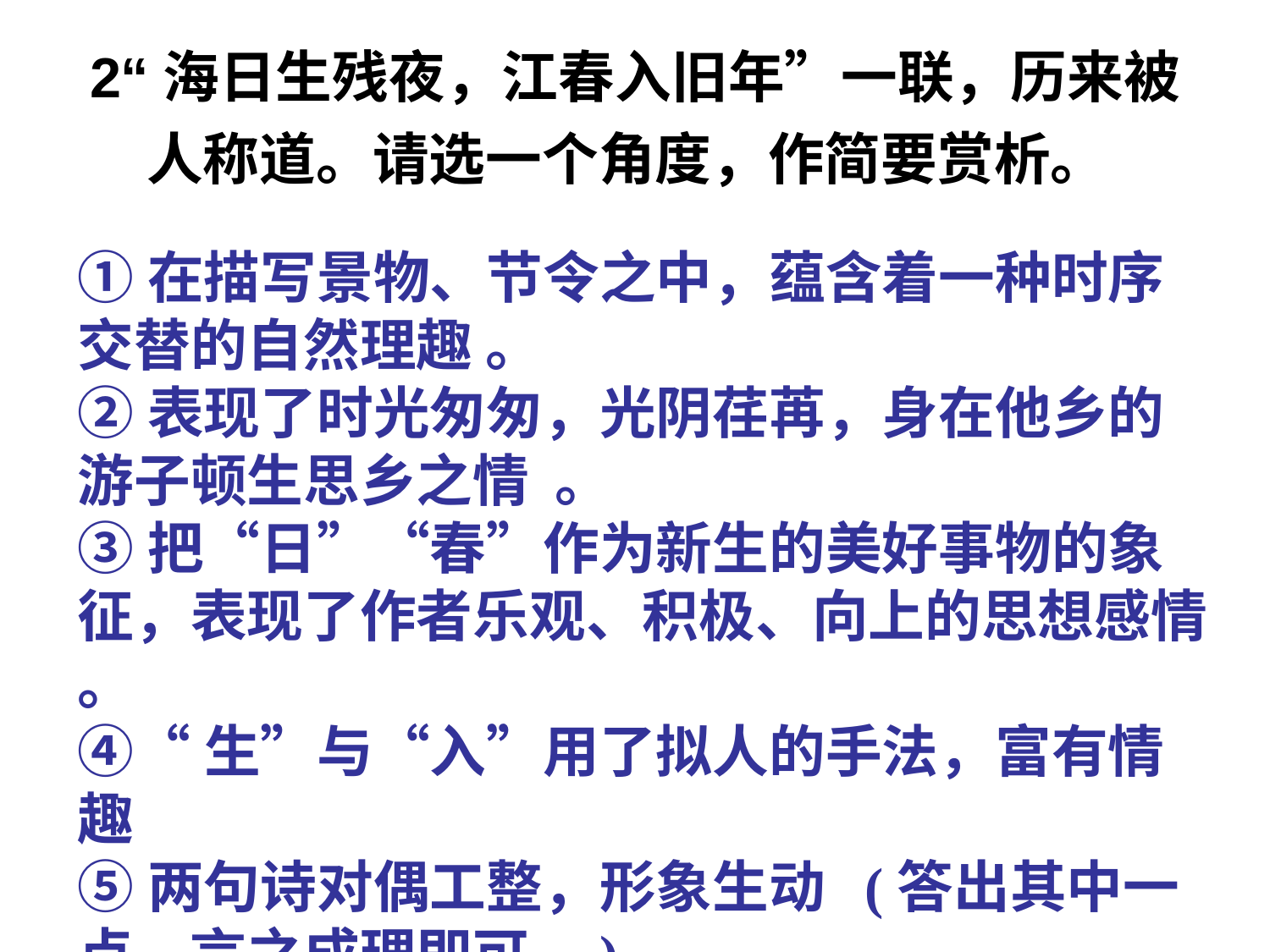

# 2“海日生残夜，江春入旧年”一联，历来被人称道。请选一个角度，作简要赏析。
①在描写景物、节令之中，蕴含着一种时序交替的自然理趣 。
②表现了时光匆匆，光阴荏苒，身在他乡的游子顿生思乡之情  。
③把“日”“春”作为新生的美好事物的象征，表现了作者乐观、积极、向上的思想感情 。
④“生”与“入”用了拟人的手法，富有情趣
⑤两句诗对偶工整，形象生动  (答出其中一点，言之成理即可。)